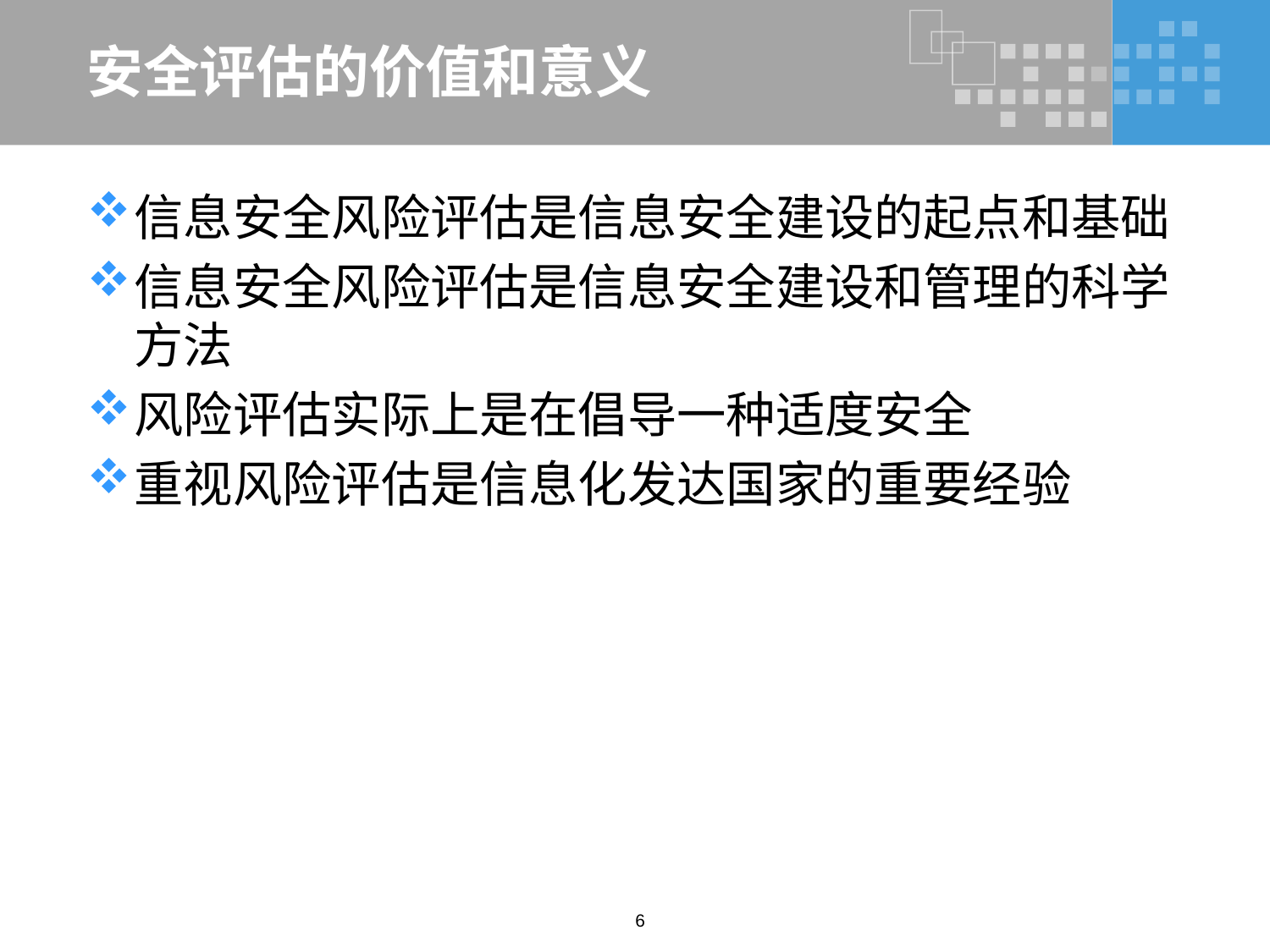

# 安全评估的价值和意义
信息安全风险评估是信息安全建设的起点和基础
信息安全风险评估是信息安全建设和管理的科学方法
风险评估实际上是在倡导一种适度安全
重视风险评估是信息化发达国家的重要经验
6